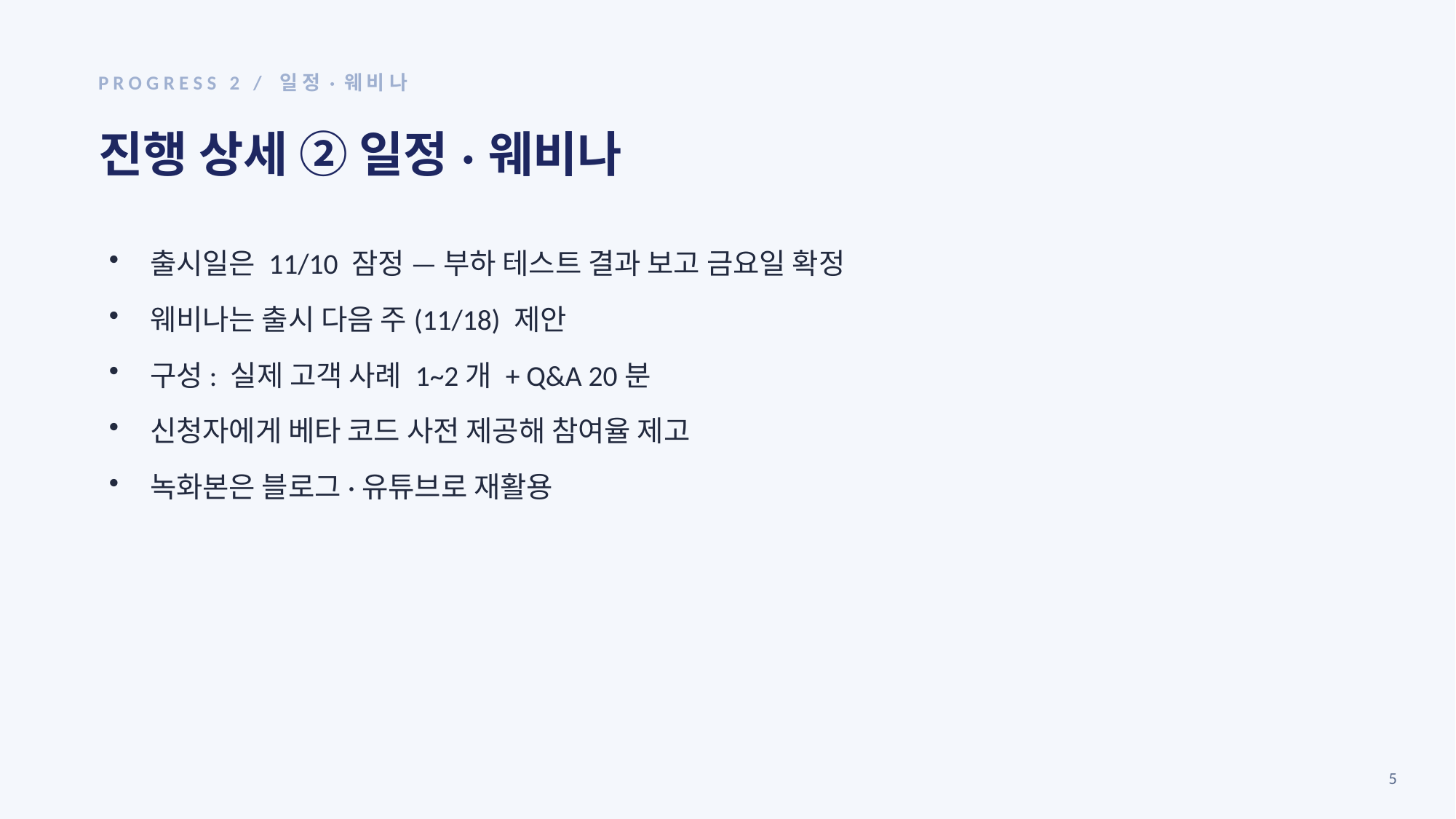

PROGRESS 2 / 일정·웨비나
진행 상세 ② 일정·웨비나
출시일은 11/10 잠정 — 부하 테스트 결과 보고 금요일 확정
웨비나는 출시 다음 주(11/18) 제안
구성: 실제 고객 사례 1~2개 + Q&A 20분
신청자에게 베타 코드 사전 제공해 참여율 제고
녹화본은 블로그·유튜브로 재활용
5